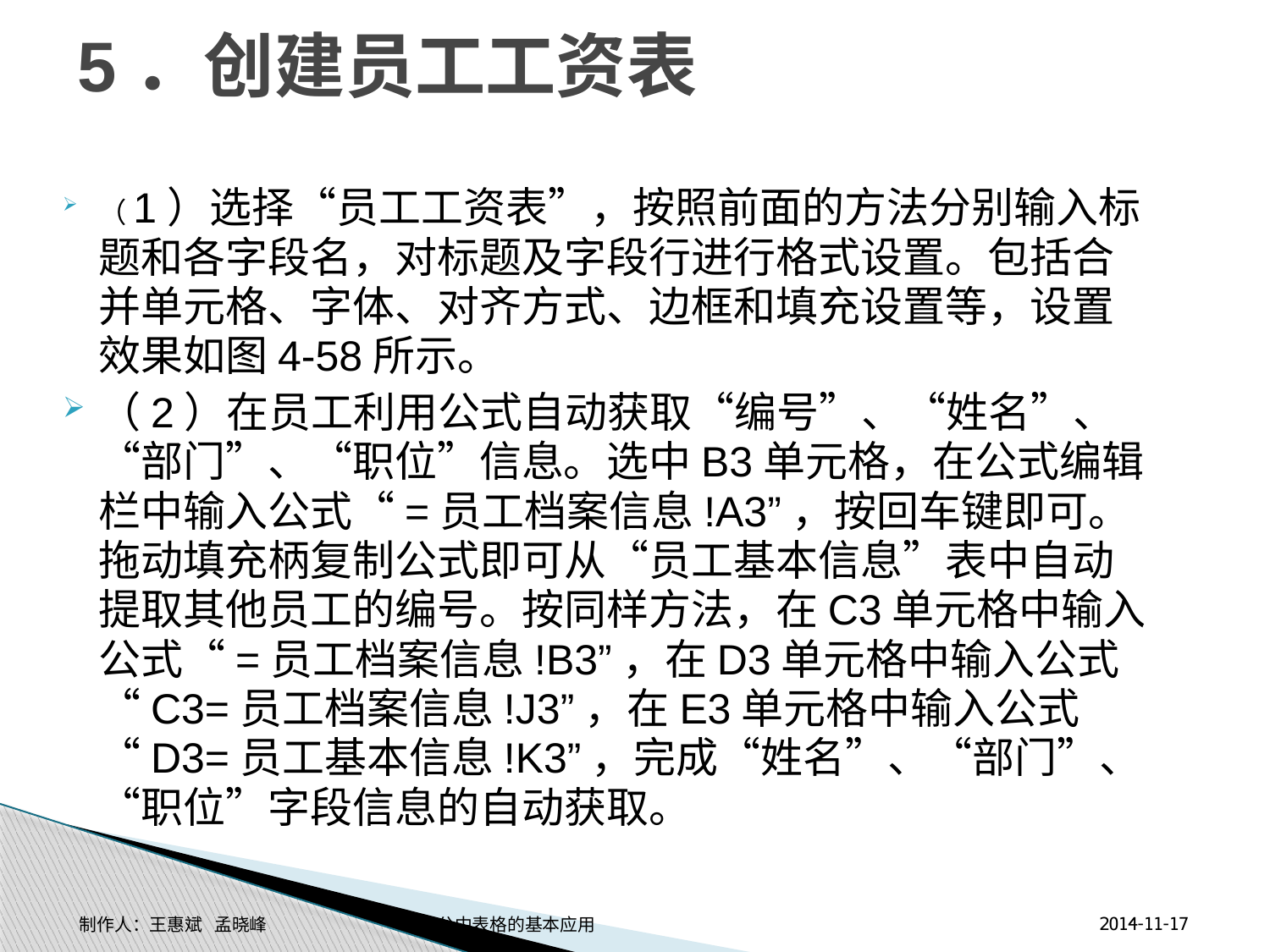

# 5．创建员工工资表
（1）选择“员工工资表”，按照前面的方法分别输入标题和各字段名，对标题及字段行进行格式设置。包括合并单元格、字体、对齐方式、边框和填充设置等，设置效果如图4-58所示。
（2）在员工利用公式自动获取“编号”、“姓名”、“部门”、“职位”信息。选中B3单元格，在公式编辑栏中输入公式“=员工档案信息!A3”，按回车键即可。拖动填充柄复制公式即可从“员工基本信息”表中自动提取其他员工的编号。按同样方法，在C3单元格中输入公式“=员工档案信息!B3”，在D3单元格中输入公式“C3=员工档案信息!J3”，在E3单元格中输入公式“D3=员工基本信息!K3”，完成“姓名”、“部门”、“职位”字段信息的自动获取。
2014-11-17
制作人：王惠斌   孟晓峰                                      办公中表格的基本应用